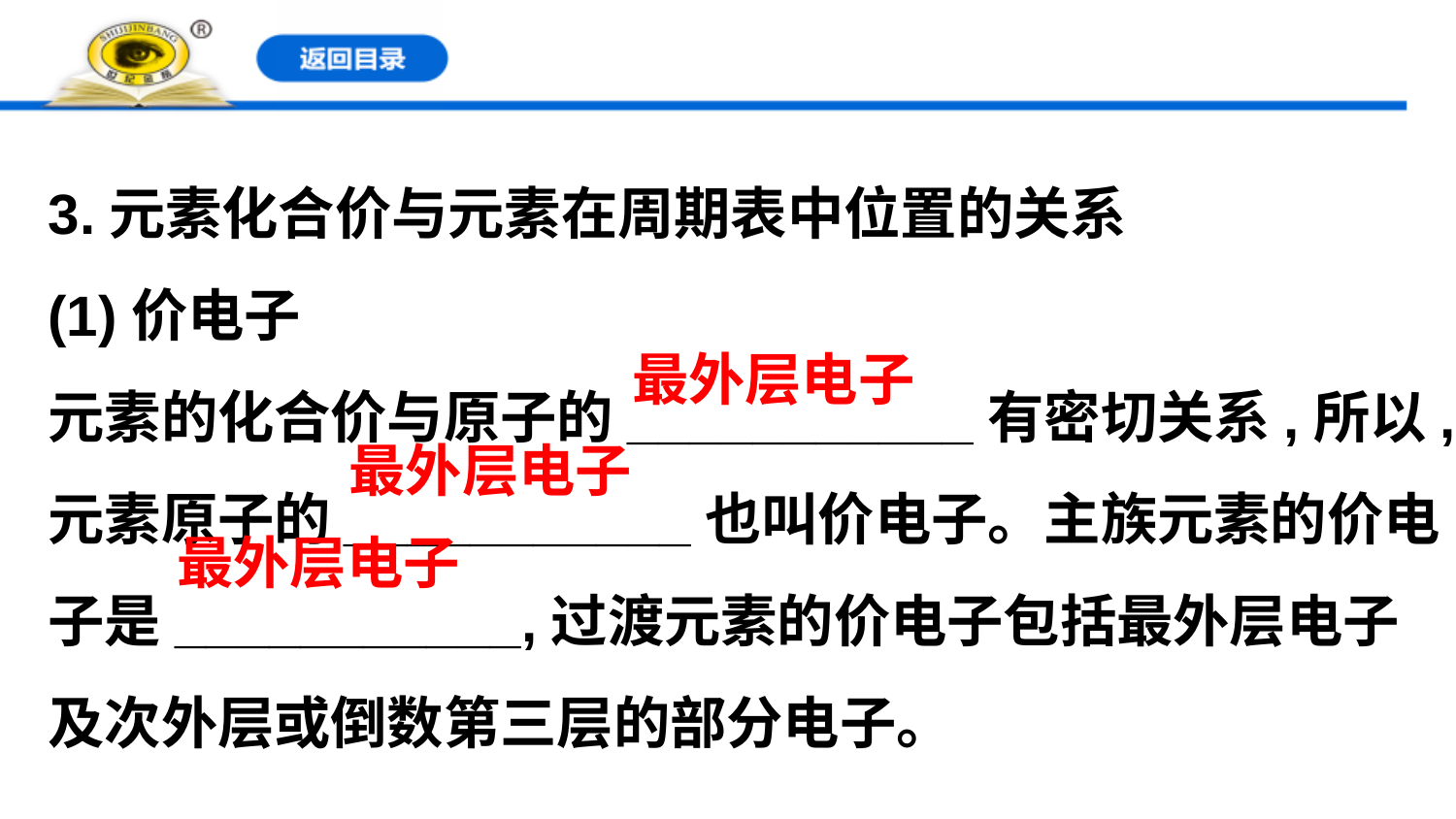

3.元素化合价与元素在周期表中位置的关系
(1)价电子
元素的化合价与原子的___________有密切关系,所以,
元素原子的___________也叫价电子。主族元素的价电
子是___________,过渡元素的价电子包括最外层电子
及次外层或倒数第三层的部分电子。
最外层电子
最外层电子
最外层电子